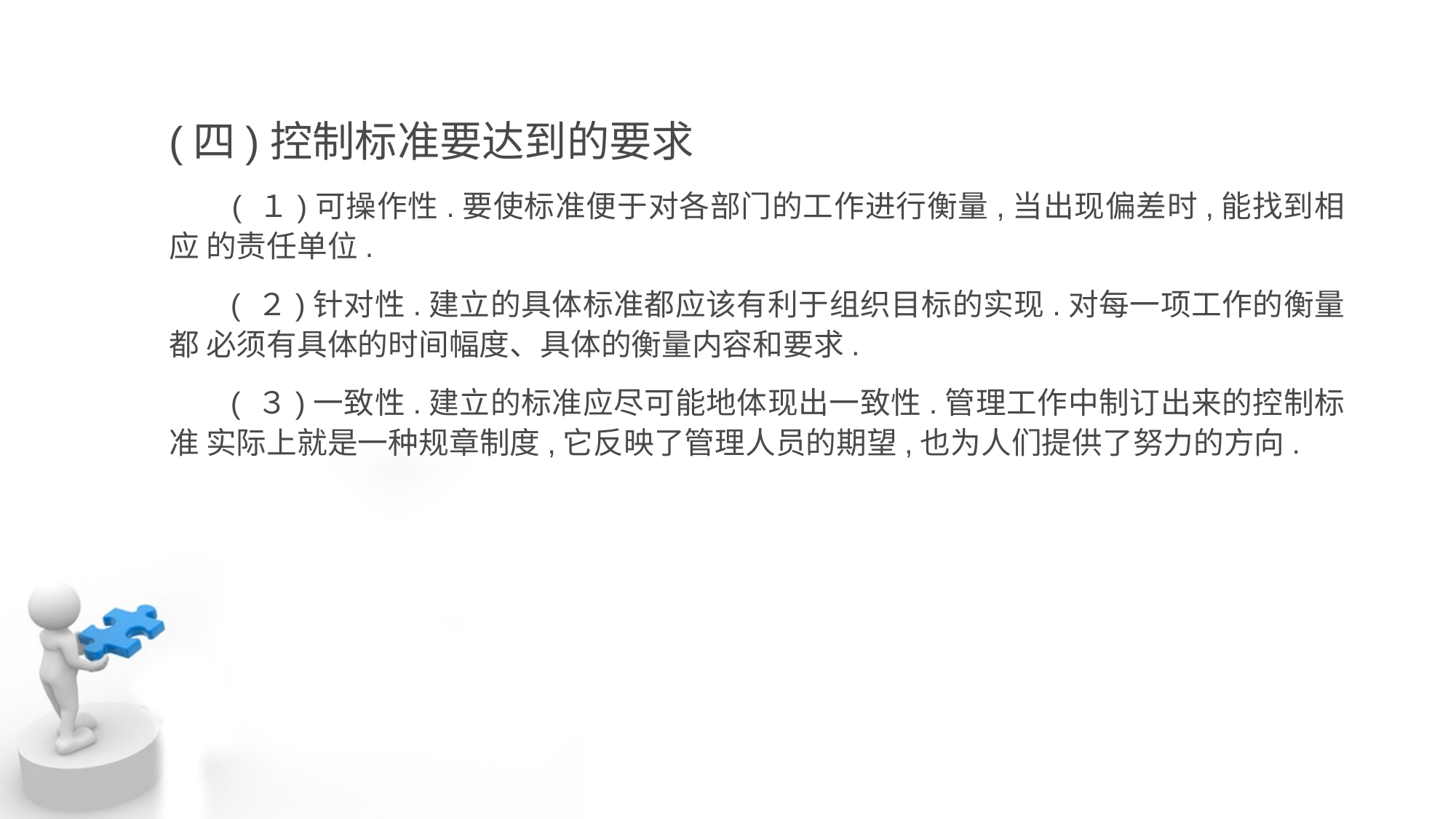

(四)控制标准要达到的要求
       ( １)可操作性.要使标准便于对各部门的工作进行衡量,当出现偏差时,能找到相应 的责任单位.
       ( ２)针对性.建立的具体标准都应该有利于组织目标的实现.对每一项工作的衡量都 必须有具体的时间幅度、具体的衡量内容和要求.
       ( ３)一致性.建立的标准应尽可能地体现出一致性.管理工作中制订出来的控制标准 实际上就是一种规章制度,它反映了管理人员的期望,也为人们提供了努力的方向.